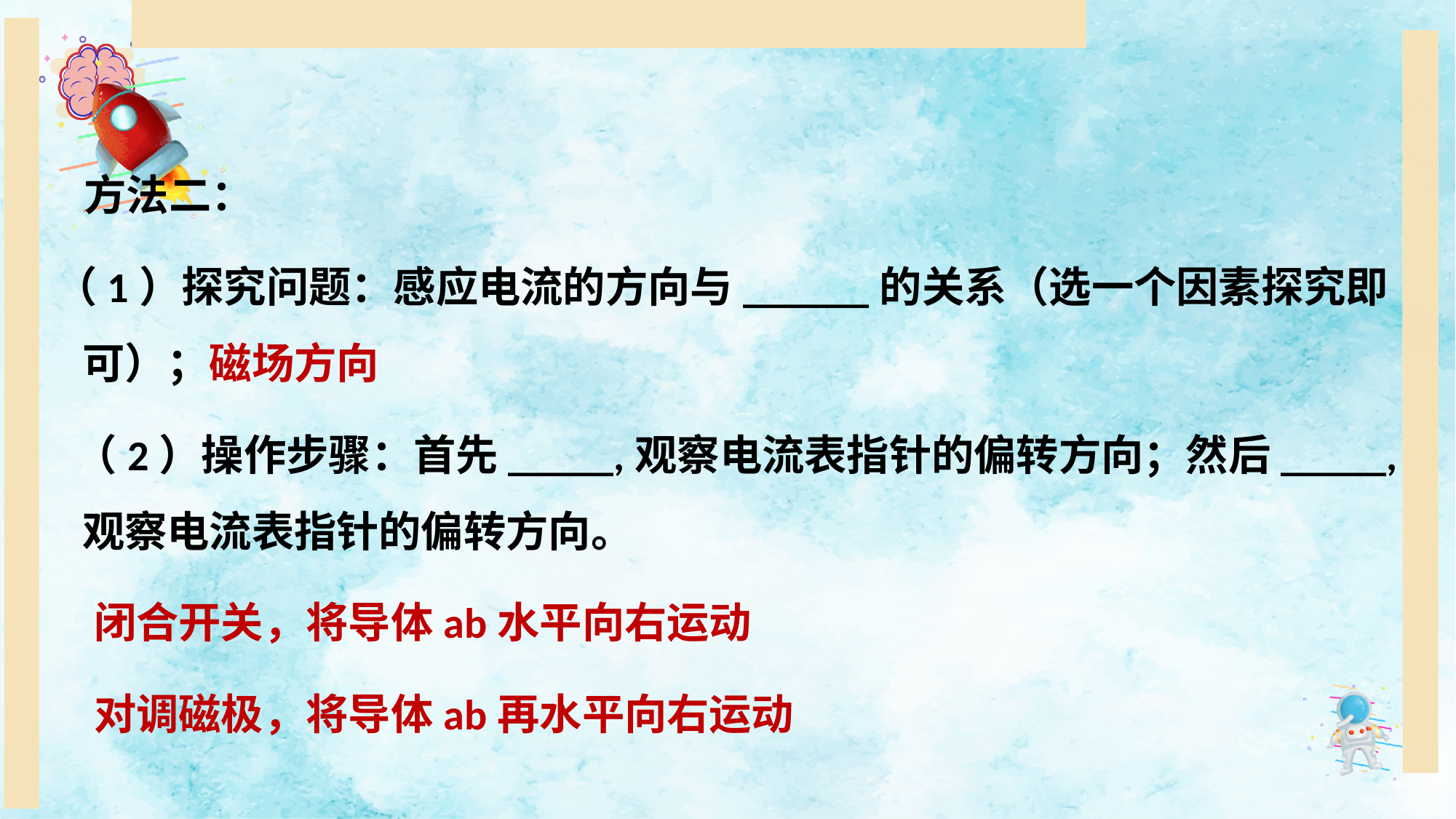

方法二：
（1）探究问题：感应电流的方向与______的关系（选一个因素探究即可）；磁场方向
 （2）操作步骤：首先_____,观察电流表指针的偏转方向；然后_____,观察电流表指针的偏转方向。
   闭合开关，将导体ab水平向右运动
   对调磁极，将导体ab再水平向右运动